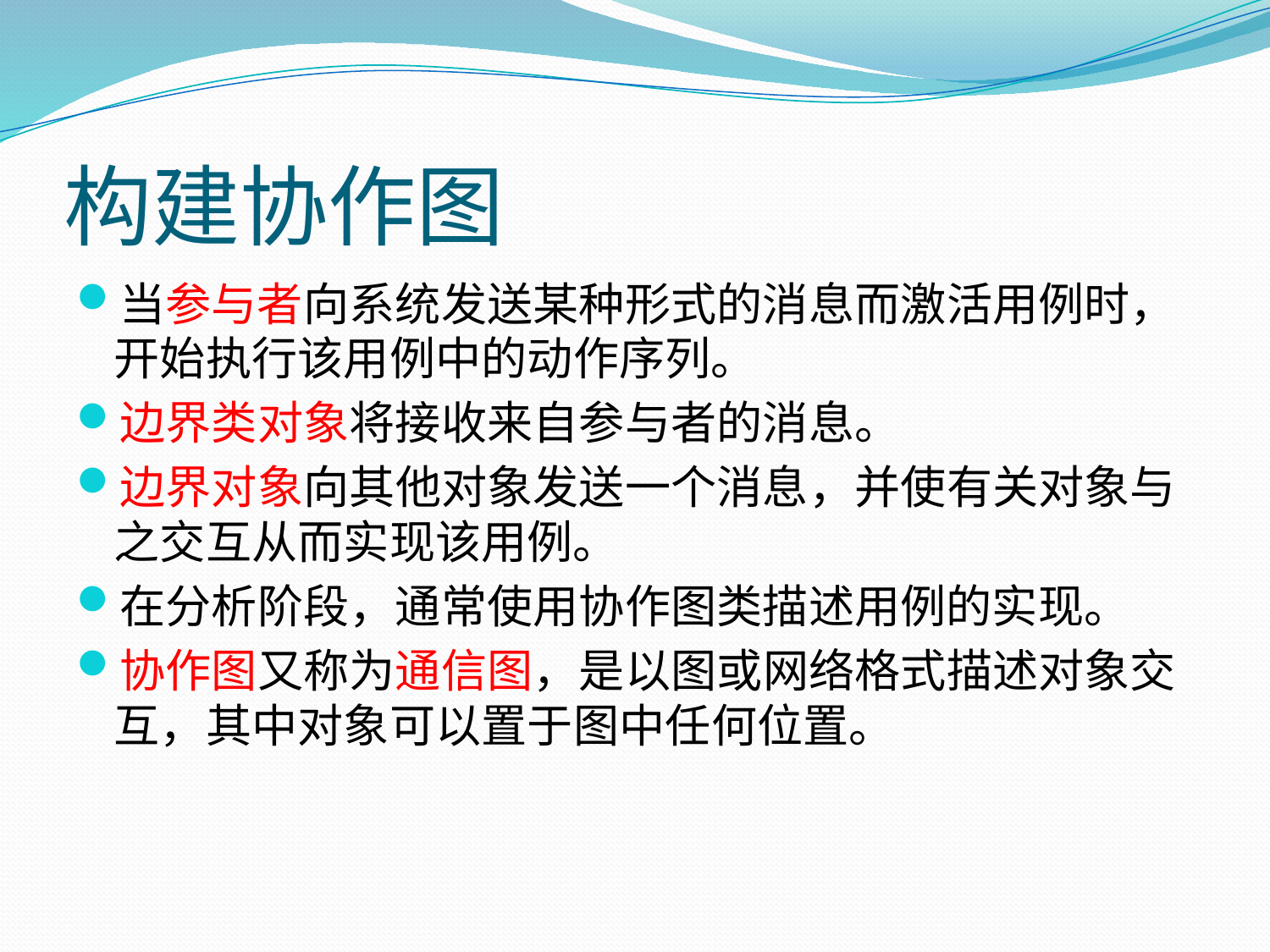

# 构建协作图
当参与者向系统发送某种形式的消息而激活用例时，开始执行该用例中的动作序列。
边界类对象将接收来自参与者的消息。
边界对象向其他对象发送一个消息，并使有关对象与之交互从而实现该用例。
在分析阶段，通常使用协作图类描述用例的实现。
协作图又称为通信图，是以图或网络格式描述对象交互，其中对象可以置于图中任何位置。